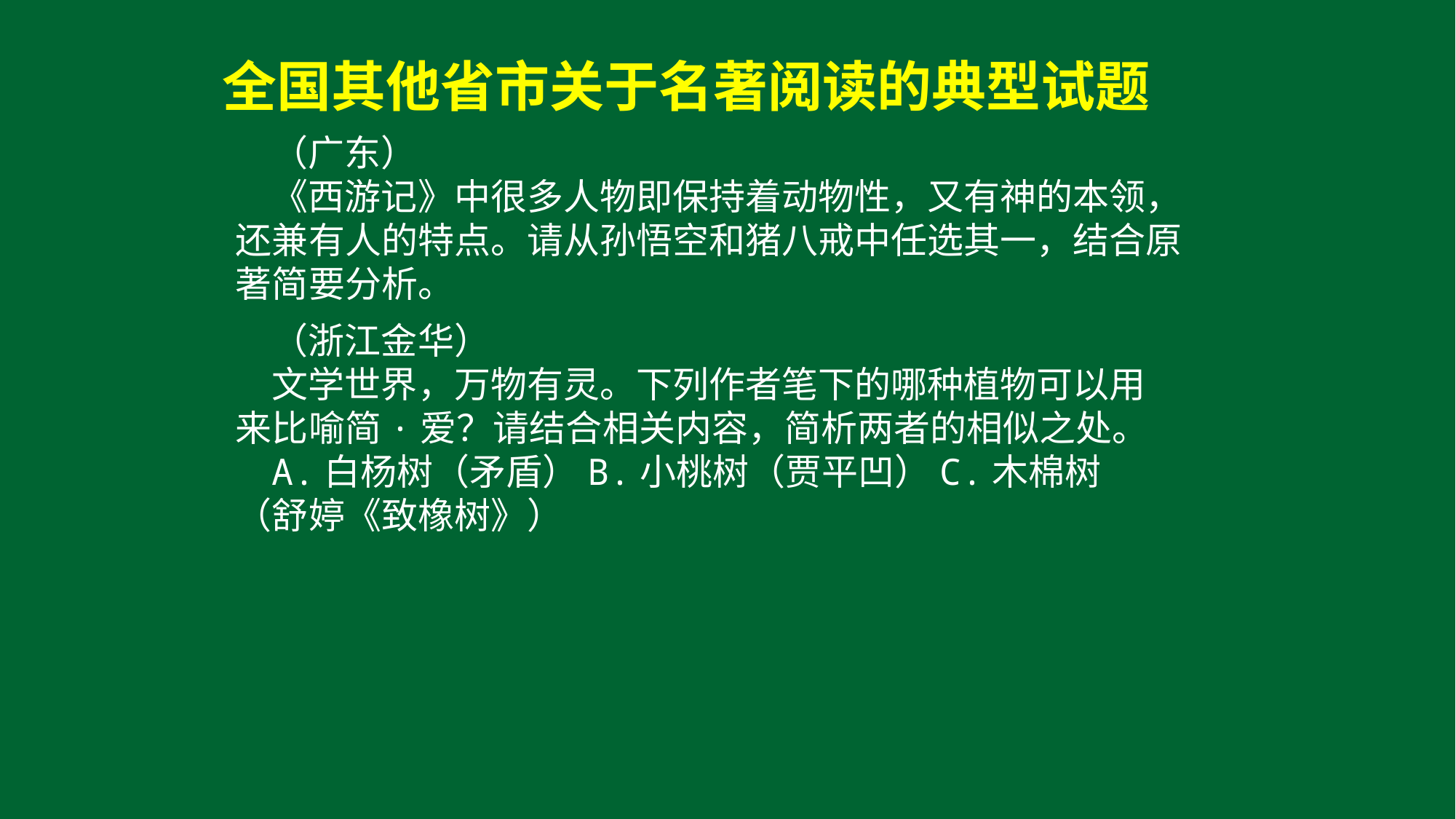

全国其他省市关于名著阅读的典型试题
（广东）
《西游记》中很多人物即保持着动物性，又有神的本领，还兼有人的特点。请从孙悟空和猪八戒中任选其一，结合原著简要分析。
（浙江金华）
文学世界，万物有灵。下列作者笔下的哪种植物可以用来比喻简·爱？请结合相关内容，简析两者的相似之处。
A.白杨树（矛盾）B.小桃树（贾平凹）C.木棉树（舒婷《致橡树》）